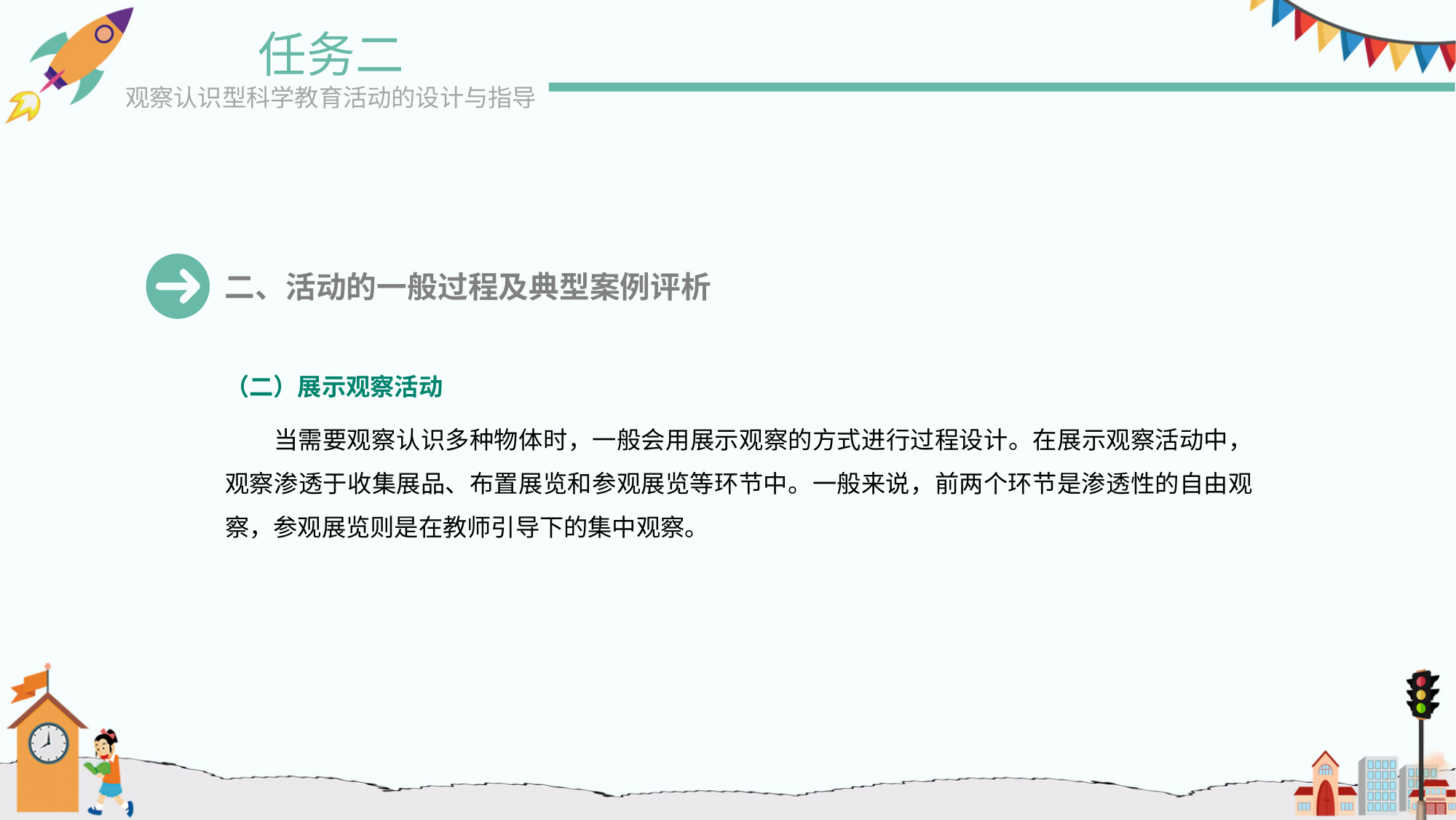

任务二
观察认识型科学教育活动的设计与指导

二、活动的一般过程及典型案例评析
（二）展示观察活动
当需要观察认识多种物体时，一般会用展示观察的方式进行过程设计。在展示观察活动中，观察渗透于收集展品、布置展览和参观展览等环节中。一般来说，前两个环节是渗透性的自由观察，参观展览则是在教师引导下的集中观察。